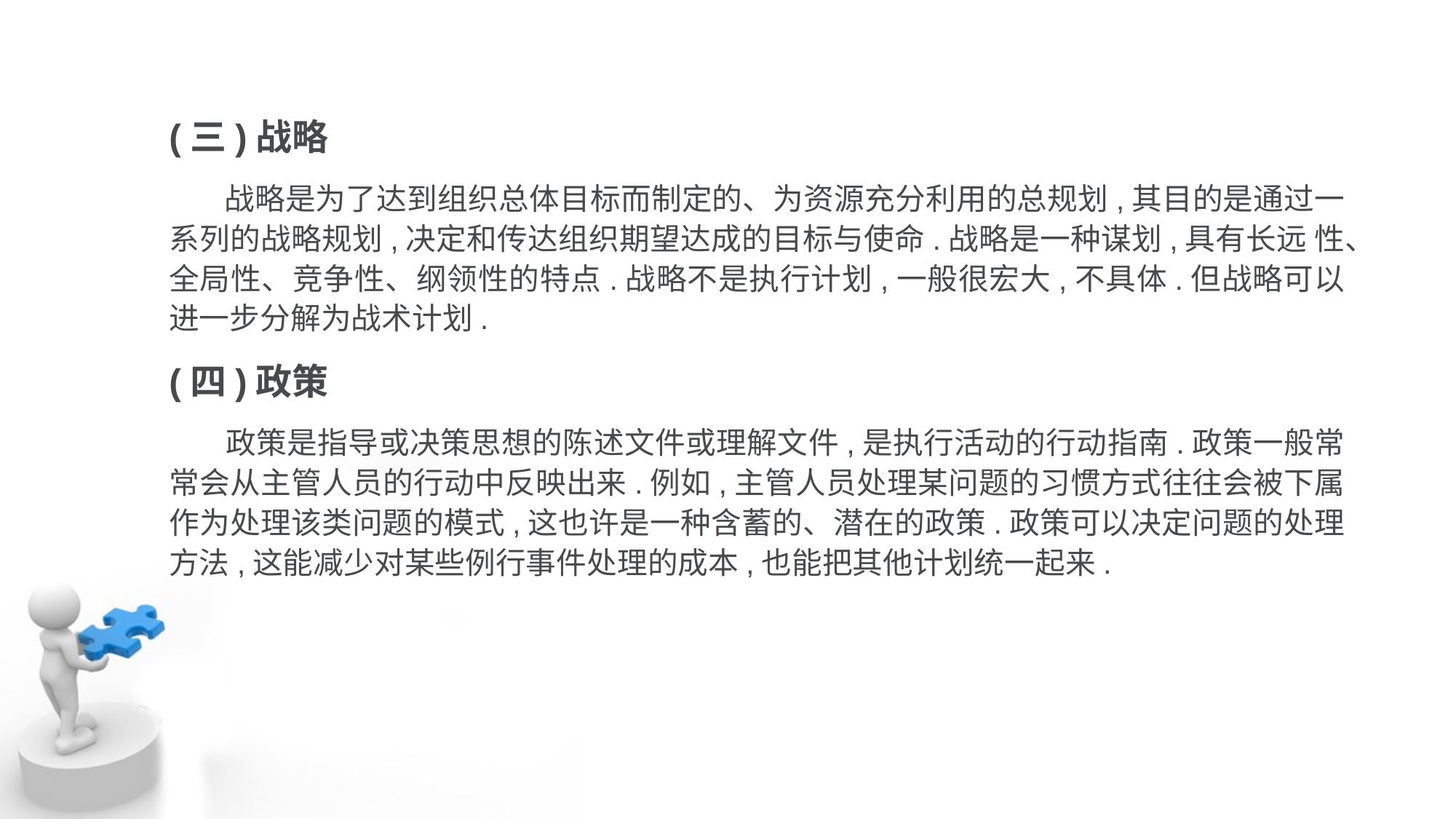

(三)战略
       战略是为了达到组织总体目标而制定的、为资源充分利用的总规划,其目的是通过一 系列的战略规划,决定和传达组织期望达成的目标与使命.战略是一种谋划,具有长远 性、全局性、竞争性、纲领性的特点.战略不是执行计划,一般很宏大,不具体.但战略可以进一步分解为战术计划.
(四)政策
       政策是指导或决策思想的陈述文件或理解文件,是执行活动的行动指南.政策一般常 常会从主管人员的行动中反映出来.例如,主管人员处理某问题的习惯方式往往会被下属 作为处理该类问题的模式,这也许是一种含蓄的、潜在的政策.政策可以决定问题的处理 方法,这能减少对某些例行事件处理的成本,也能把其他计划统一起来.